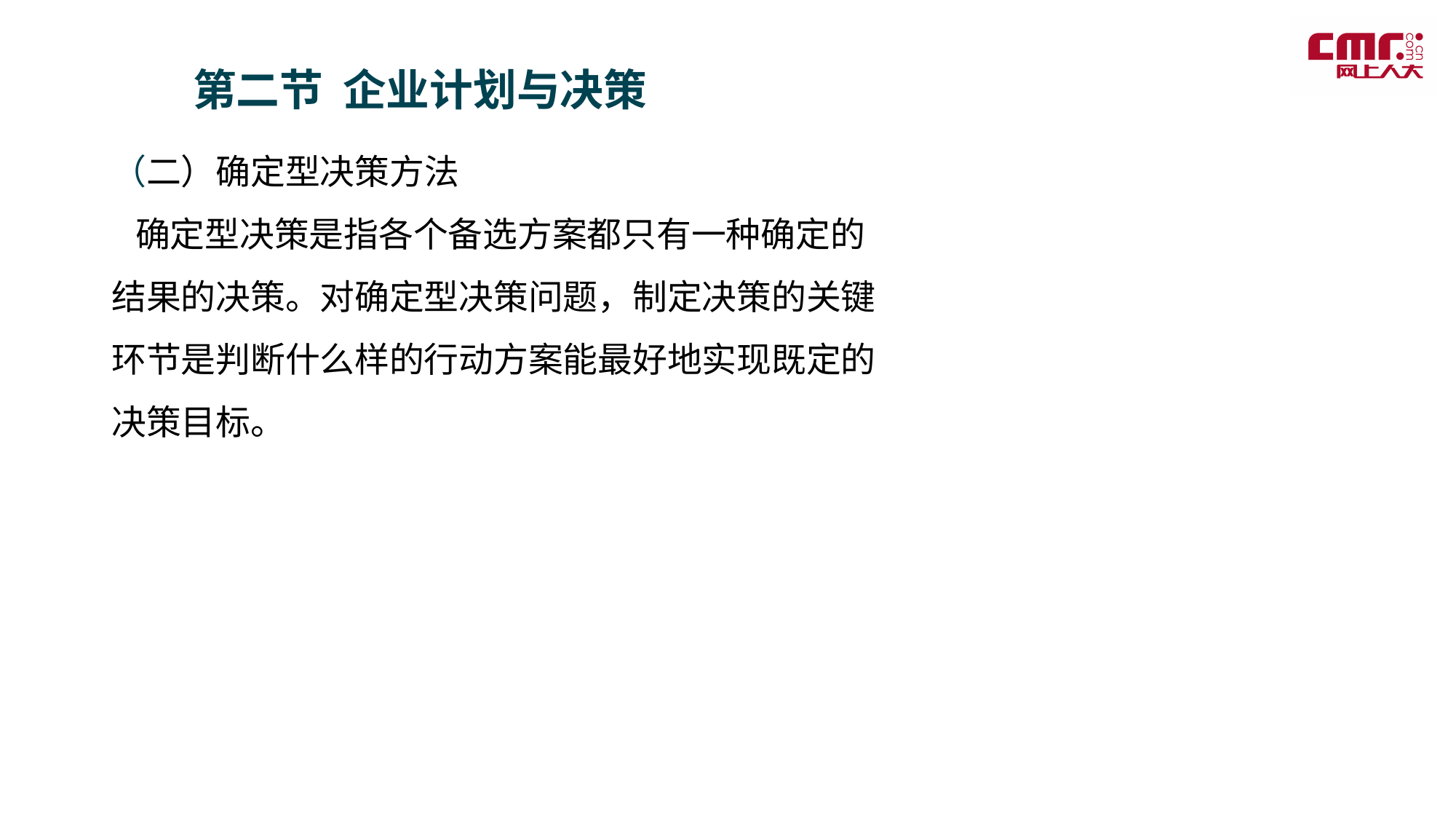

第二节  企业计划与决策
（二）确定型决策方法
  确定型决策是指各个备选方案都只有一种确定的结果的决策。对确定型决策问题，制定决策的关键环节是判断什么样的行动方案能最好地实现既定的决策目标。